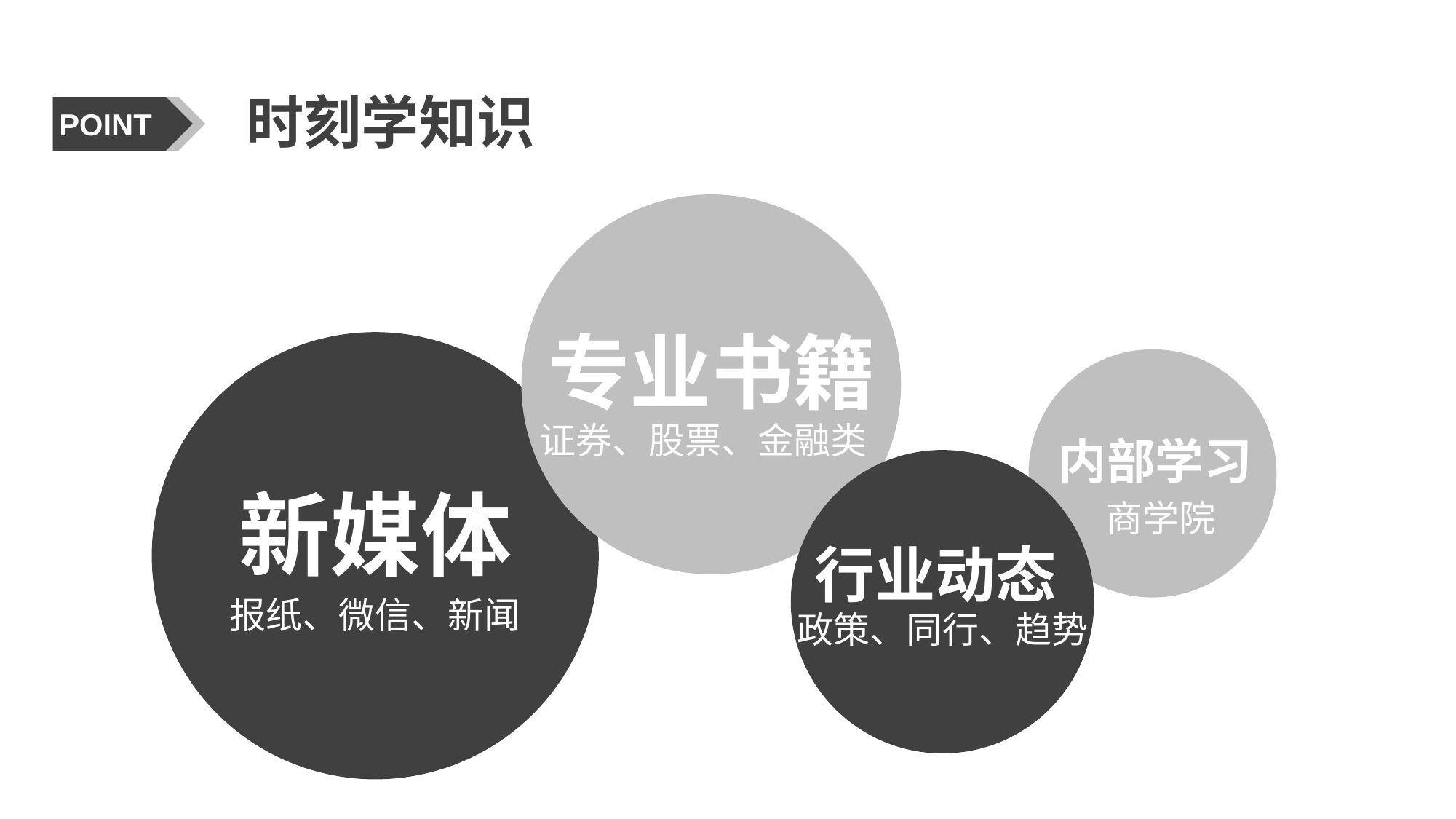

时刻学知识

POINT

专业书籍

证券、股票、金融类
内部学习

新媒体
商学院
行业动态
报纸、微信、新闻
政策、同行、趋势